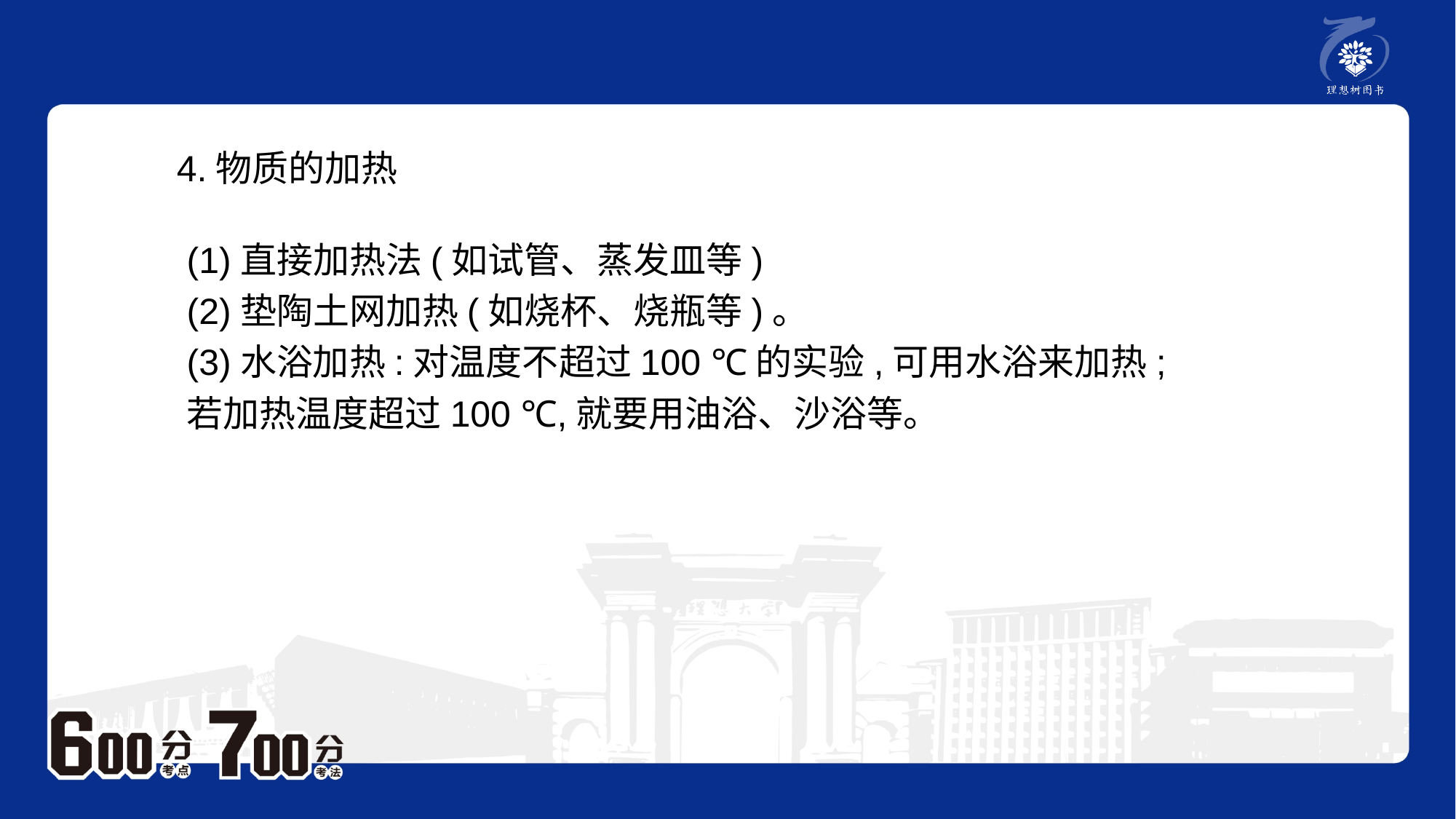

4.物质的加热
(1)直接加热法(如试管、蒸发皿等)
(2)垫陶土网加热(如烧杯、烧瓶等)。
(3)水浴加热:对温度不超过100 ℃的实验,可用水浴来加热;若加热温度超过100 ℃,就要用油浴、沙浴等。